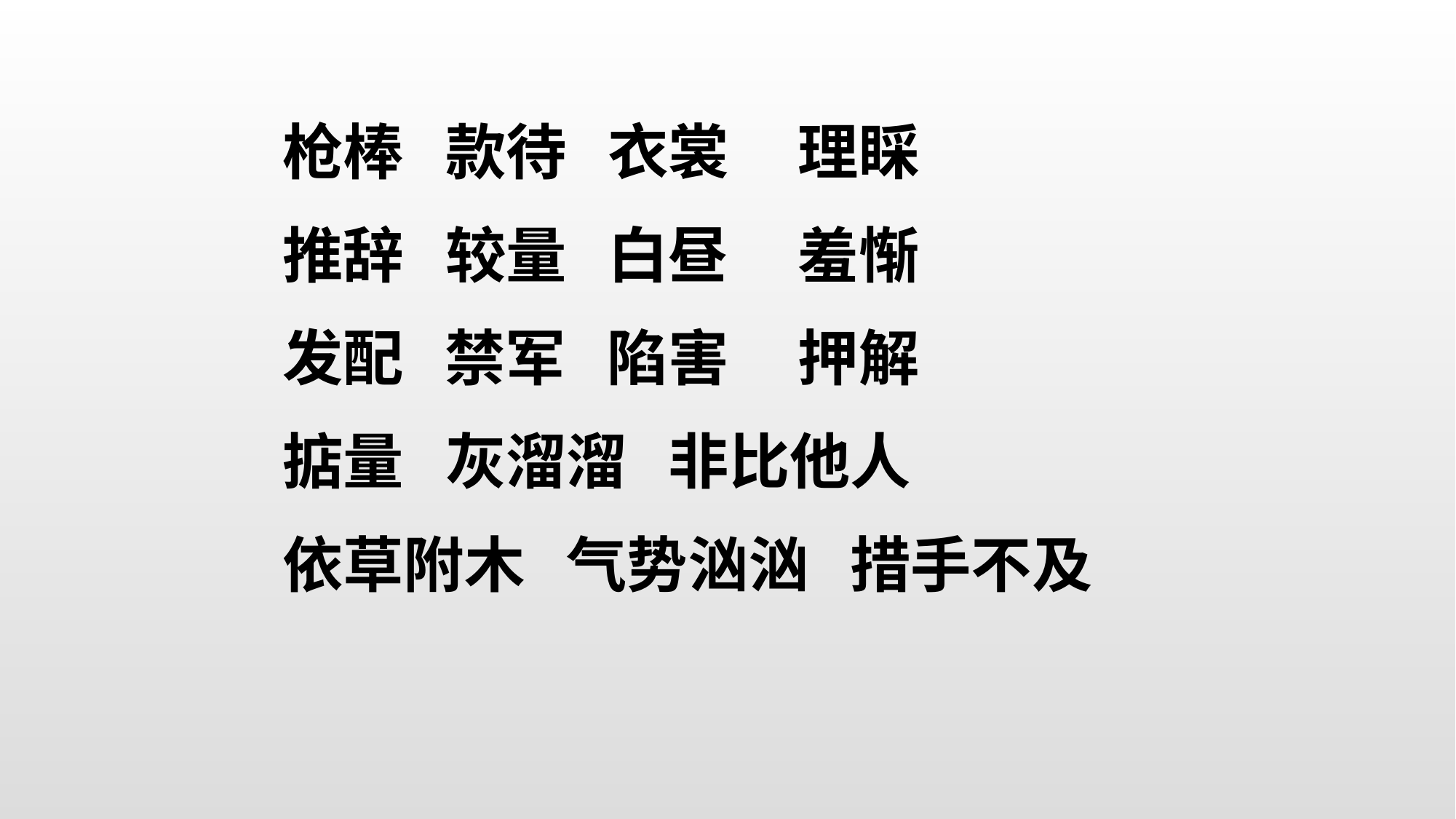

枪棒   款待   衣裳     理睬
推辞   较量   白昼     羞惭
发配   禁军   陷害     押解
掂量   灰溜溜   非比他人
依草附木   气势汹汹   措手不及